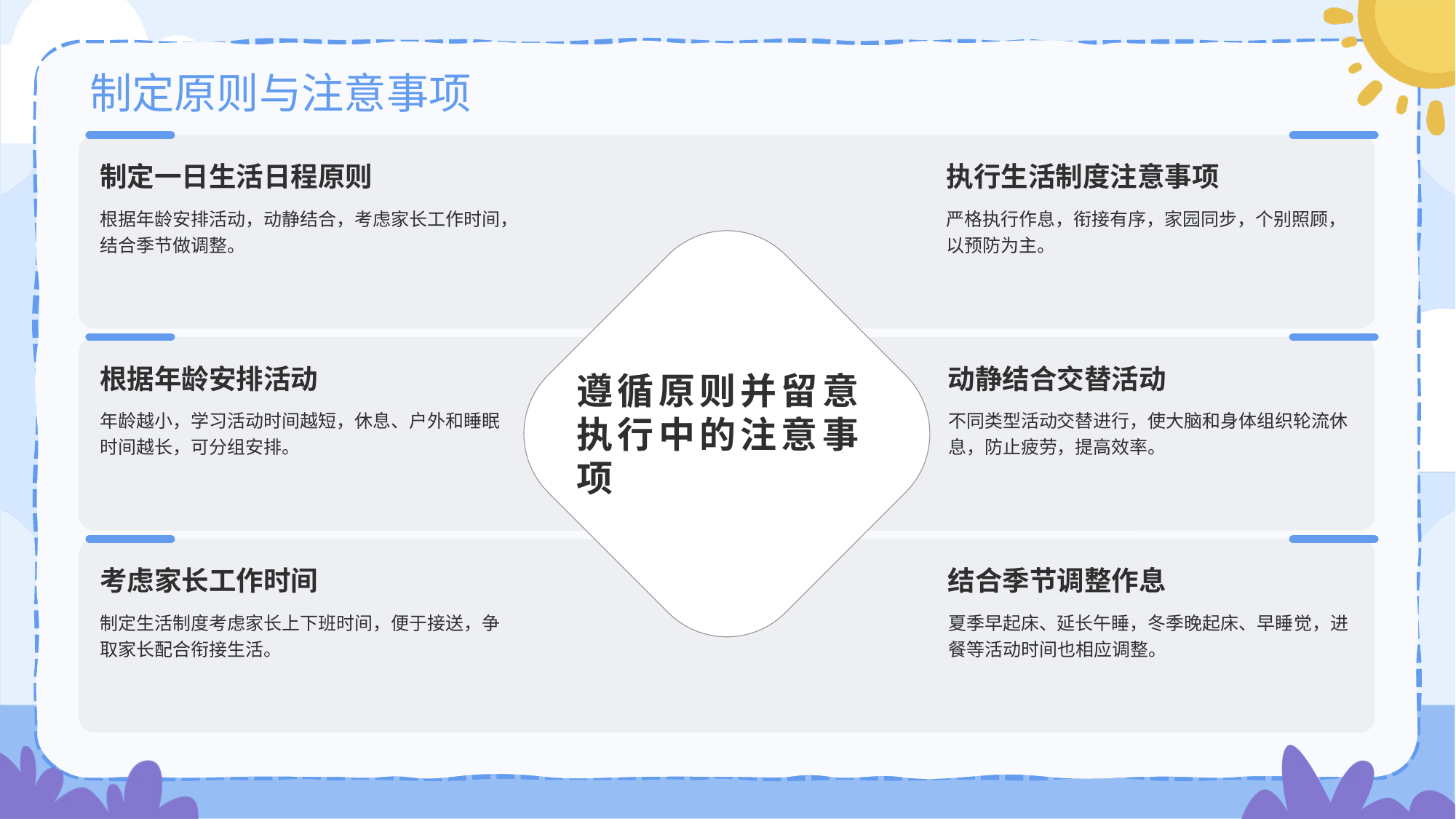

# 制定原则与注意事项

制定一日生活日程原则
根据年龄安排活动，动静结合，考虑家长工作时间，结合季节做调整。
执行生活制度注意事项
严格执行作息，衔接有序，家园同步，个别照顾，以预防为主。

根据年龄安排活动
年龄越小，学习活动时间越短，休息、户外和睡眠时间越长，可分组安排。
动静结合交替活动
不同类型活动交替进行，使大脑和身体组织轮流休息，防止疲劳，提高效率。

考虑家长工作时间
制定生活制度考虑家长上下班时间，便于接送，争取家长配合衔接生活。
结合季节调整作息
夏季早起床、延长午睡，冬季晚起床、早睡觉，进餐等活动时间也相应调整。

遵循原则并留意执行中的注意事项